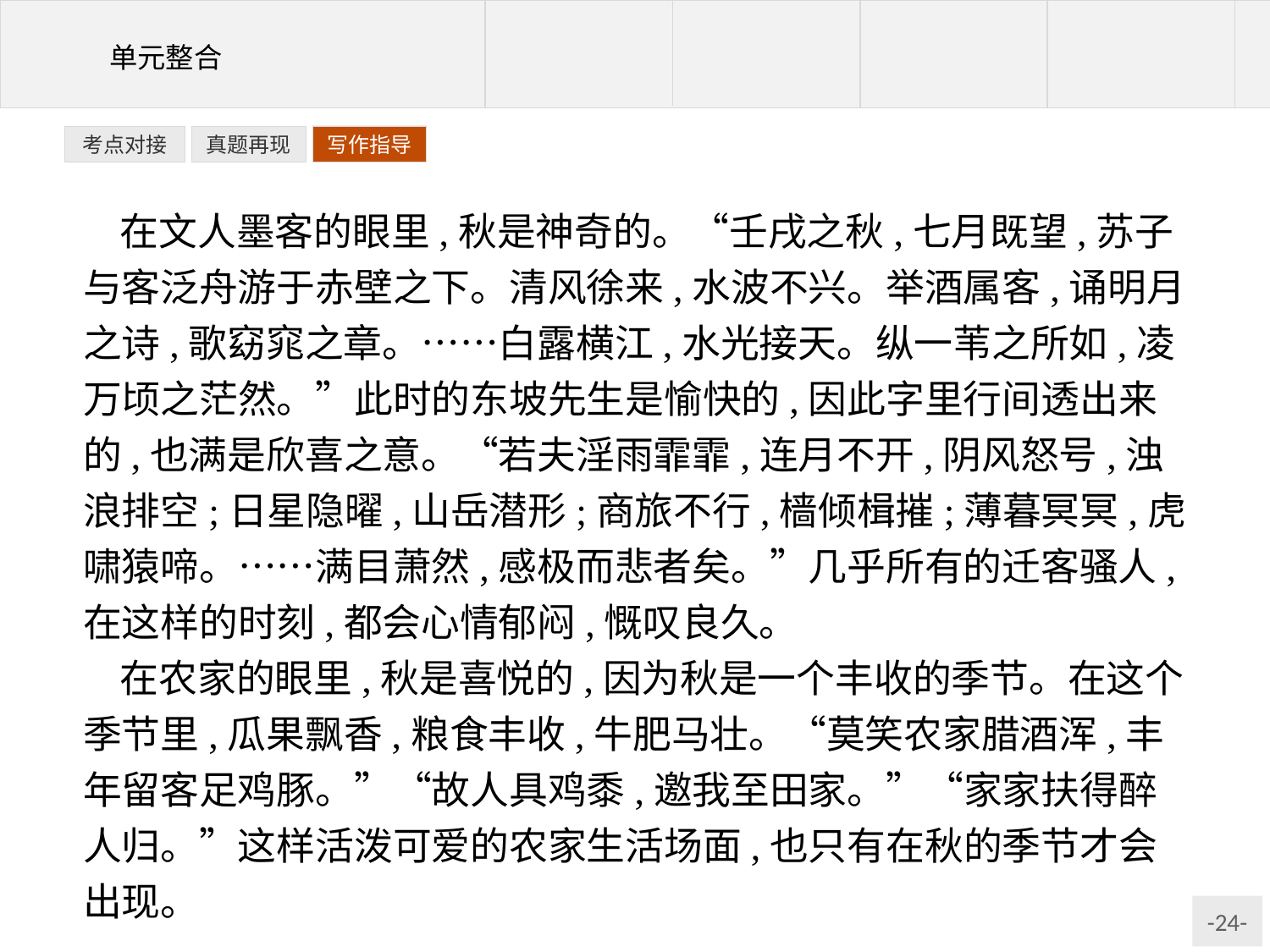

写作指导
考点对接
真题再现
在文人墨客的眼里,秋是神奇的。“壬戌之秋,七月既望,苏子与客泛舟游于赤壁之下。清风徐来,水波不兴。举酒属客,诵明月之诗,歌窈窕之章。……白露横江,水光接天。纵一苇之所如,凌万顷之茫然。”此时的东坡先生是愉快的,因此字里行间透出来的,也满是欣喜之意。“若夫淫雨霏霏,连月不开,阴风怒号,浊浪排空;日星隐曜,山岳潜形;商旅不行,樯倾楫摧;薄暮冥冥,虎啸猿啼。……满目萧然,感极而悲者矣。”几乎所有的迁客骚人,在这样的时刻,都会心情郁闷,慨叹良久。
在农家的眼里,秋是喜悦的,因为秋是一个丰收的季节。在这个季节里,瓜果飘香,粮食丰收,牛肥马壮。“莫笑农家腊酒浑,丰年留客足鸡豚。”“故人具鸡黍,邀我至田家。”“家家扶得醉人归。”这样活泼可爱的农家生活场面,也只有在秋的季节才会出现。